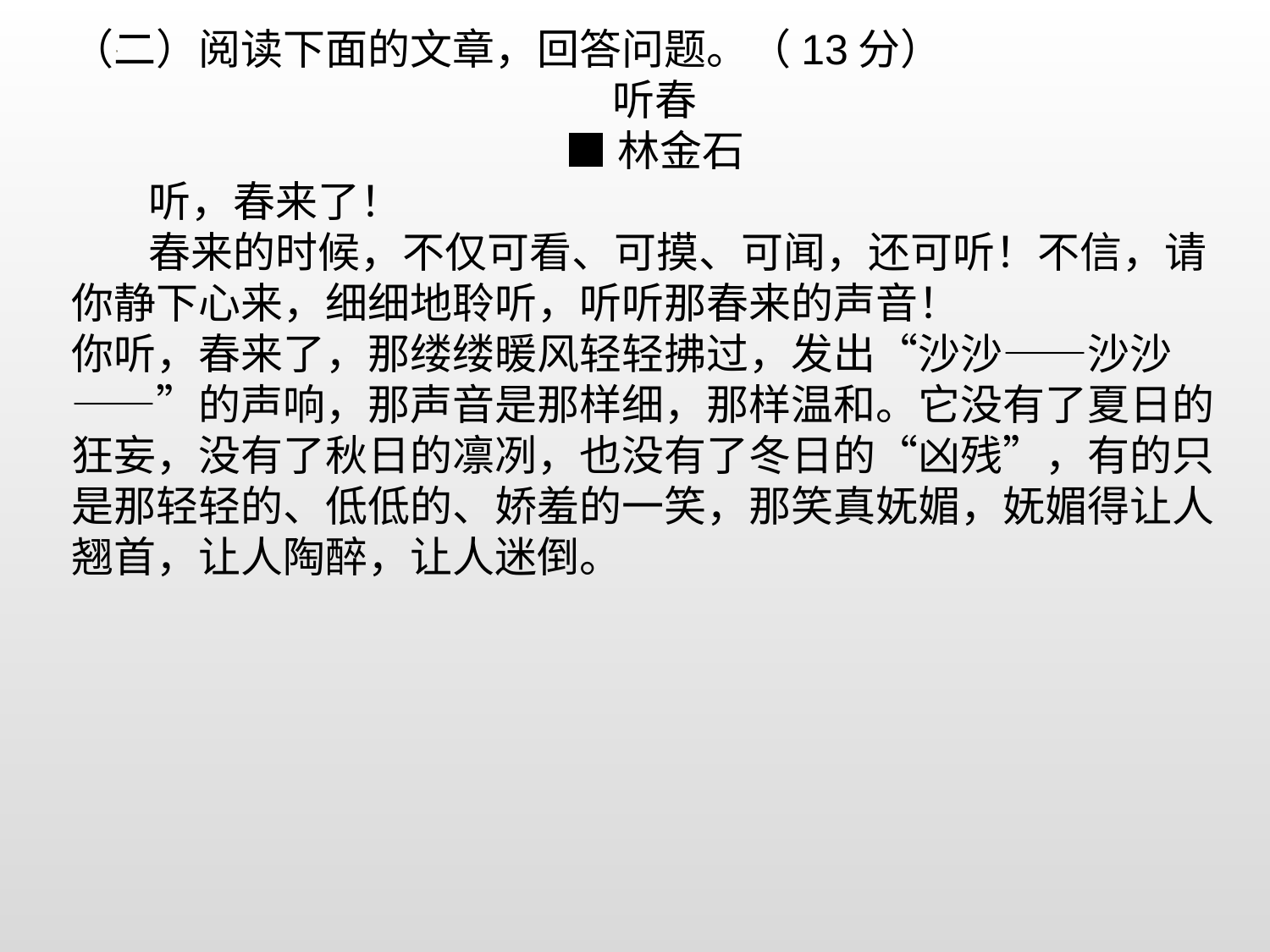

（二）阅读下面的文章，回答问题。（13分）
听春
■林金石
       听，春来了！
       春来的时候，不仅可看、可摸、可闻，还可听！不信，请你静下心来，细细地聆听，听听那春来的声音！
你听，春来了，那缕缕暖风轻轻拂过，发出“沙沙——沙沙——”的声响，那声音是那样细，那样温和。它没有了夏日的狂妄，没有了秋日的凛冽，也没有了冬日的“凶残”，有的只是那轻轻的、低低的、娇羞的一笑，那笑真妩媚，妩媚得让人翘首，让人陶醉，让人迷倒。